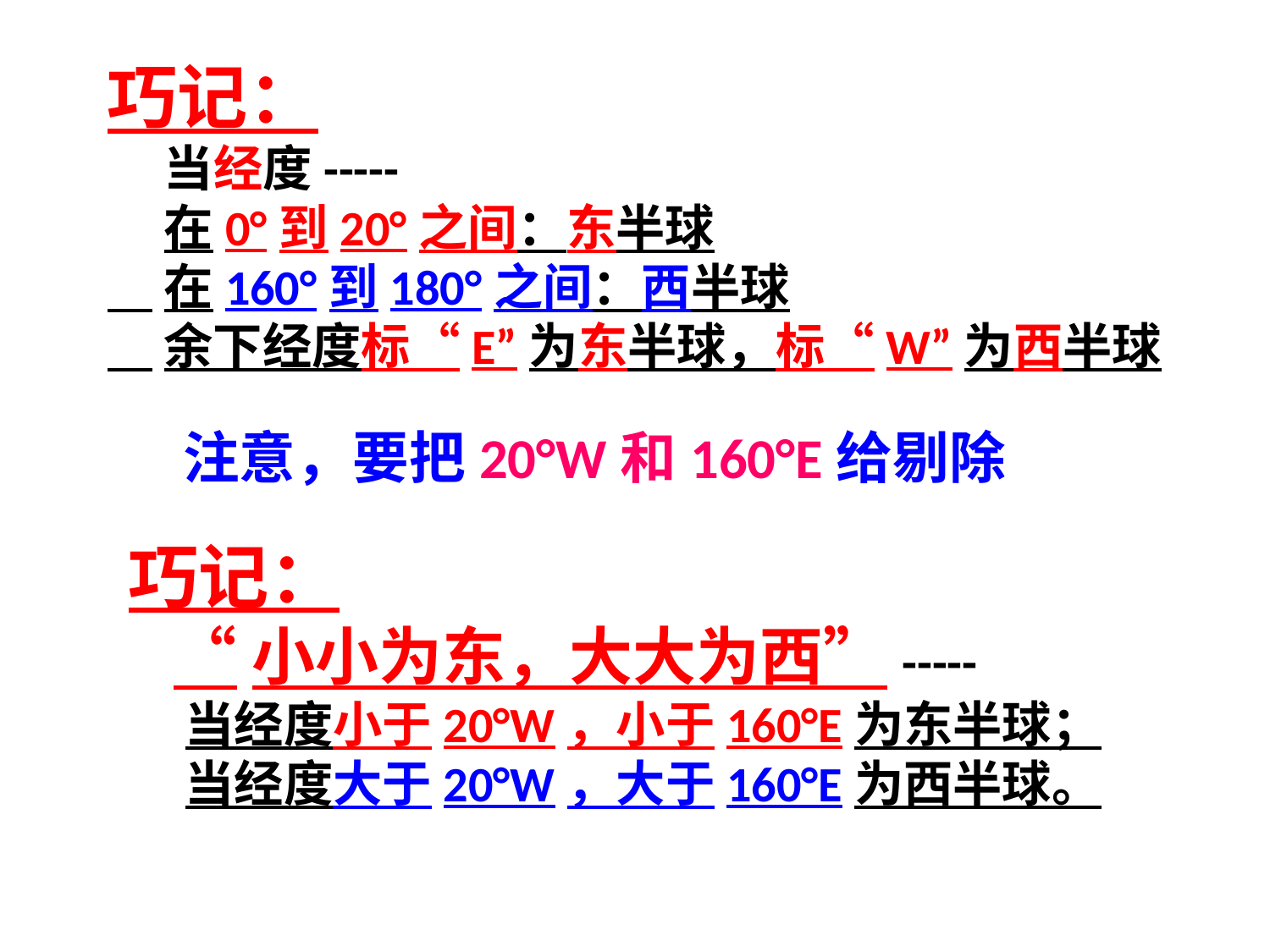

巧记：
    当经度-----
    在0°到20°之间：东半球
    在160°到180°之间：西半球
    余下经度标“E”为东半球，标“W”为西半球
注意，要把20°W和160°E给剔除
巧记：
    “小小为东，大大为西”-----
    当经度小于20°W，小于160°E为东半球；
    当经度大于20°W，大于160°E为西半球。